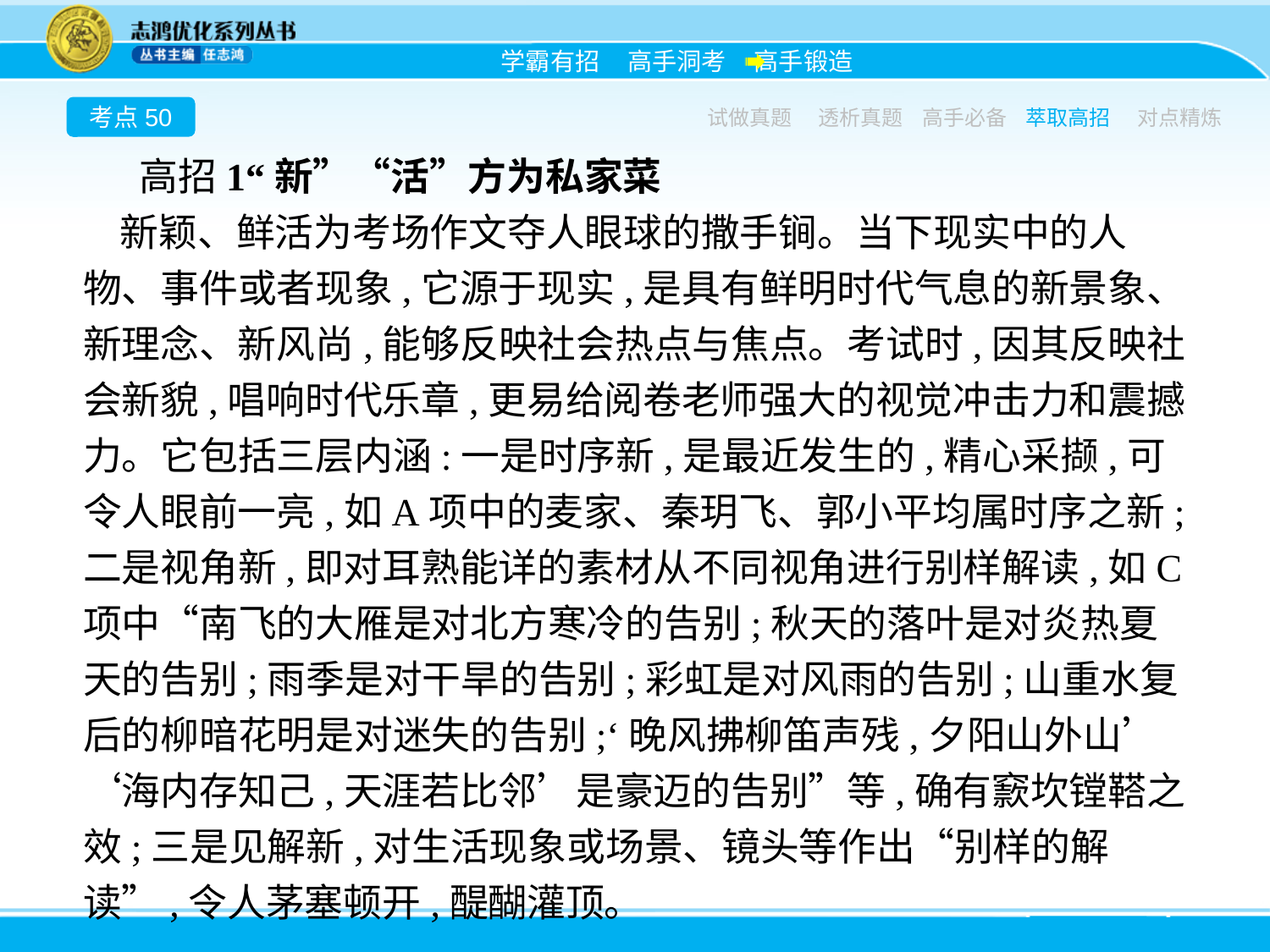

考点50
试做真题
透析真题
高手必备
萃取高招
对点精炼
高招1“新”“活”方为私家菜
新颖、鲜活为考场作文夺人眼球的撒手锏。当下现实中的人物、事件或者现象,它源于现实,是具有鲜明时代气息的新景象、新理念、新风尚,能够反映社会热点与焦点。考试时,因其反映社会新貌,唱响时代乐章,更易给阅卷老师强大的视觉冲击力和震撼力。它包括三层内涵:一是时序新,是最近发生的,精心采撷,可令人眼前一亮,如A项中的麦家、秦玥飞、郭小平均属时序之新;二是视角新,即对耳熟能详的素材从不同视角进行别样解读,如C项中“南飞的大雁是对北方寒冷的告别;秋天的落叶是对炎热夏天的告别;雨季是对干旱的告别;彩虹是对风雨的告别;山重水复后的柳暗花明是对迷失的告别;‘晚风拂柳笛声残,夕阳山外山’‘海内存知己,天涯若比邻’是豪迈的告别”等,确有窾坎镗鞳之效;三是见解新,对生活现象或场景、镜头等作出“别样的解读”,令人茅塞顿开,醍醐灌顶。